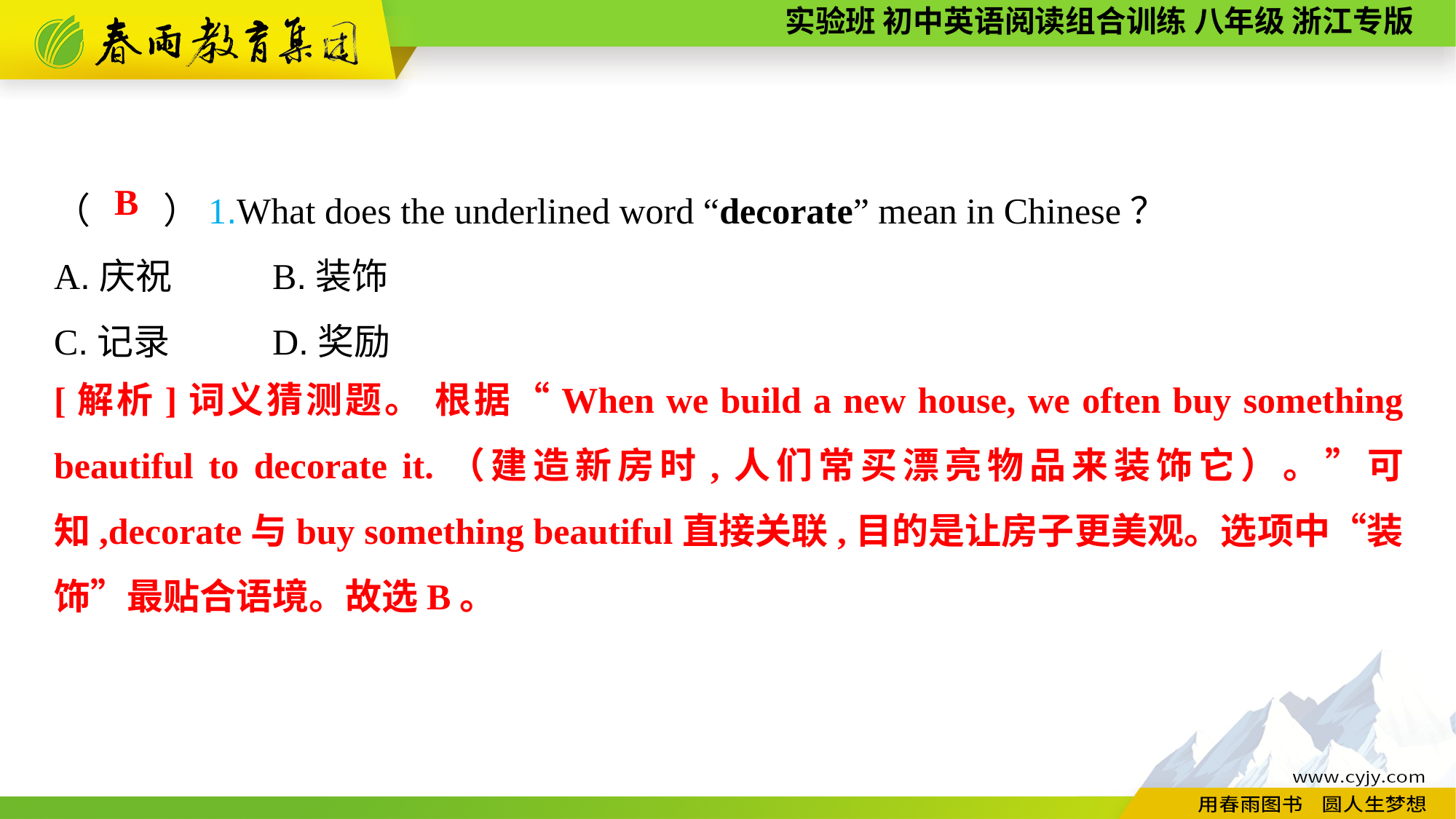

（　　）1.What does the underlined word “decorate” mean in Chinese？
A.庆祝	B.装饰
C.记录	D.奖励
B
[解析]词义猜测题。 根据“When we build a new house, we often buy something beautiful to decorate it.（建造新房时,人们常买漂亮物品来装饰它）。”可知,decorate与buy something beautiful直接关联,目的是让房子更美观。选项中“装饰”最贴合语境。故选B。